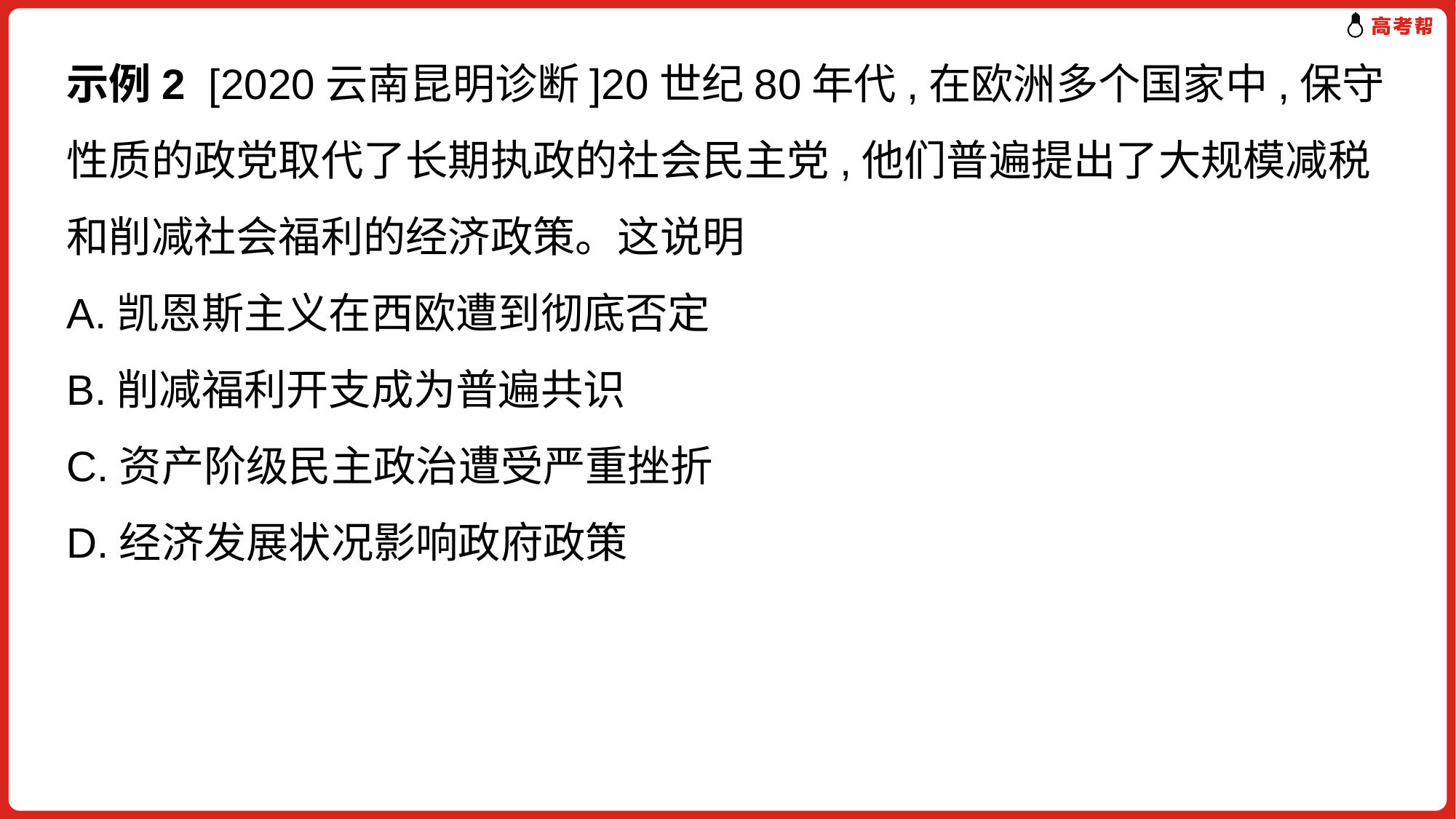

示例2  [2020云南昆明诊断]20世纪80年代,在欧洲多个国家中,保守性质的政党取代了长期执政的社会民主党,他们普遍提出了大规模减税和削减社会福利的经济政策。这说明
A.凯恩斯主义在西欧遭到彻底否定
B.削减福利开支成为普遍共识
C.资产阶级民主政治遭受严重挫折
D.经济发展状况影响政府政策